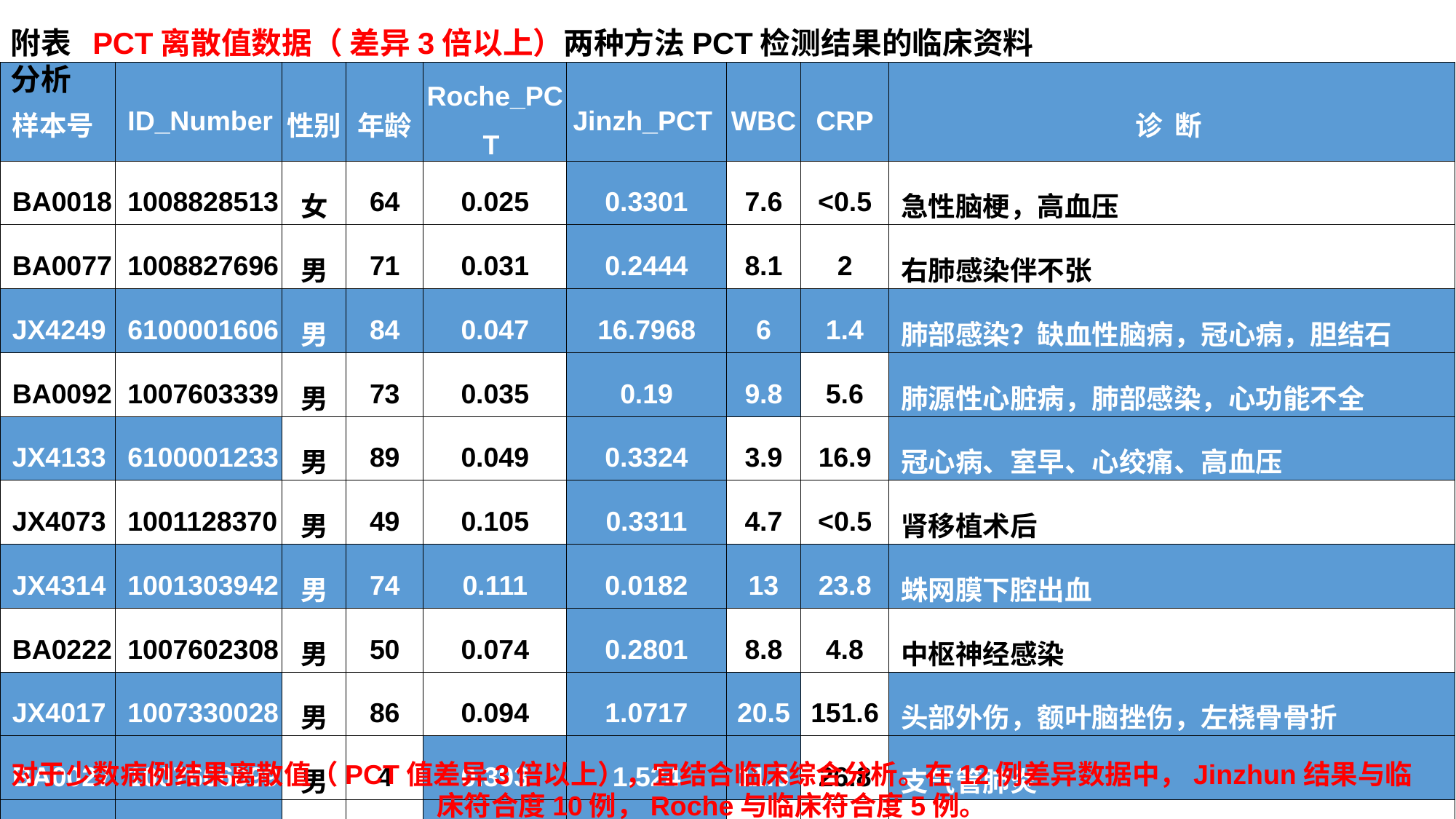

附表  PCT离散值数据（ 差异3倍以上）两种方法PCT检测结果的临床资料分析
| 样本号 | ID\_Number | 性别 | 年龄 | Roche\_PCT | Jinzh\_PCT | WBC | CRP | 诊 断 |
| --- | --- | --- | --- | --- | --- | --- | --- | --- |
| BA0018 | 1008828513 | 女 | 64 | 0.025 | 0.3301 | 7.6 | <0.5 | 急性脑梗，高血压 |
| BA0077 | 1008827696 | 男 | 71 | 0.031 | 0.2444 | 8.1 | 2 | 右肺感染伴不张 |
| JX4249 | 6100001606 | 男 | 84 | 0.047 | 16.7968 | 6 | 1.4 | 肺部感染？缺血性脑病，冠心病，胆结石 |
| BA0092 | 1007603339 | 男 | 73 | 0.035 | 0.19 | 9.8 | 5.6 | 肺源性心脏病，肺部感染，心功能不全 |
| JX4133 | 6100001233 | 男 | 89 | 0.049 | 0.3324 | 3.9 | 16.9 | 冠心病、室早、心绞痛、高血压 |
| JX4073 | 1001128370 | 男 | 49 | 0.105 | 0.3311 | 4.7 | <0.5 | 肾移植术后 |
| JX4314 | 1001303942 | 男 | 74 | 0.111 | 0.0182 | 13 | 23.8 | 蛛网膜下腔出血 |
| BA0222 | 1007602308 | 男 | 50 | 0.074 | 0.2801 | 8.8 | 4.8 | 中枢神经感染 |
| JX4017 | 1007330028 | 男 | 86 | 0.094 | 1.0717 | 20.5 | 151.6 | 头部外伤，额叶脑挫伤，左桡骨骨折 |
| BA0027 | 1007606099 | 男 | 4 | 0.393 | 1.524 | 11.6 | 26.8 | 支气管肺炎 |
| BA0176 | 6100001547 | 男 | 92 | 0.209 | 1.4179 | 4.9 | 7.1 | 右下肢红肿热痛一天 |
| JX4095 | 1007818127 | 男 | 47 | 0.369 | 5.2959 | 3.3 | 77.7 | 回肠造口还纳术、克罗恩病（有抗感染治疗） |
对于少数病例结果离散值（PCT值差异3倍以上），宜结合临床综合分析。在12例差异数据中，Jinzhun结果与临床符合度10例，Roche与临床符合度5例。